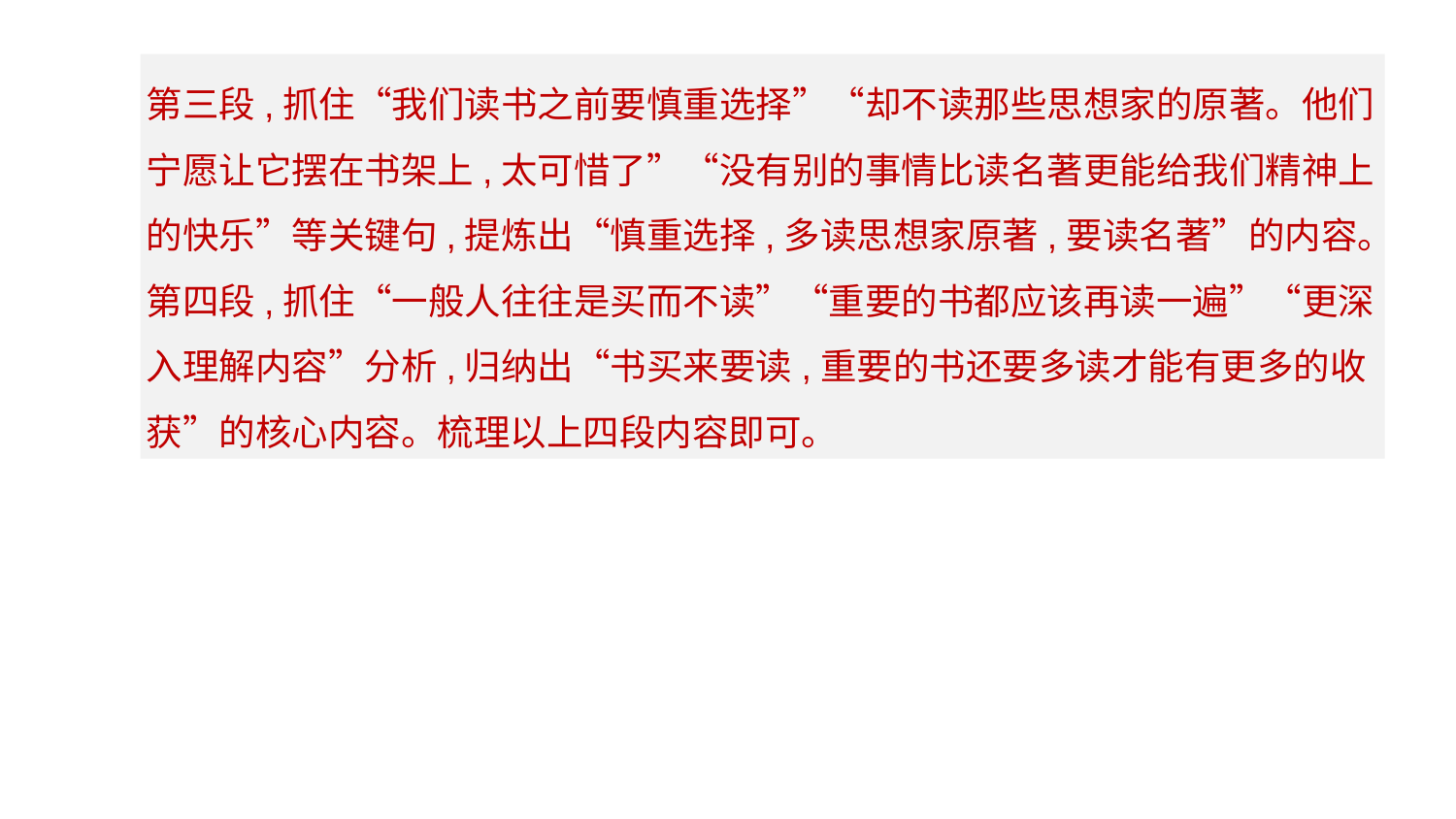

第三段,抓住“我们读书之前要慎重选择”“却不读那些思想家的原著。他们宁愿让它摆在书架上,太可惜了”“没有别的事情比读名著更能给我们精神上的快乐”等关键句,提炼出“慎重选择,多读思想家原著,要读名著”的内容。第四段,抓住“一般人往往是买而不读”“重要的书都应该再读一遍”“更深入理解内容”分析,归纳出“书买来要读,重要的书还要多读才能有更多的收获”的核心内容。梳理以上四段内容即可。